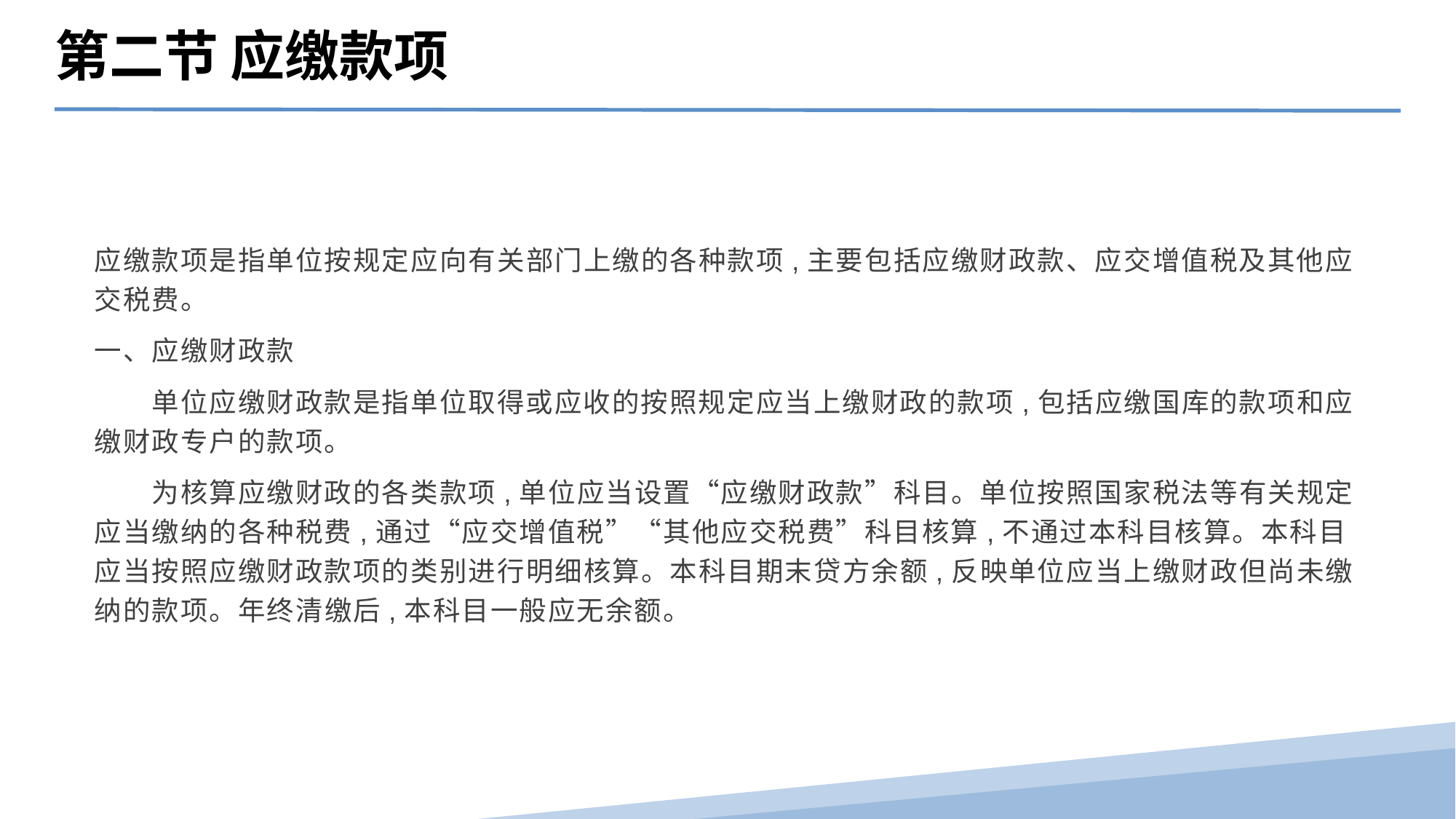

第二节 应缴款项
应缴款项是指单位按规定应向有关部门上缴的各种款项,主要包括应缴财政款、应交增值税及其他应交税费。
一、应缴财政款
　　单位应缴财政款是指单位取得或应收的按照规定应当上缴财政的款项,包括应缴国库的款项和应缴财政专户的款项。
　　为核算应缴财政的各类款项,单位应当设置“应缴财政款”科目。单位按照国家税法等有关规定应当缴纳的各种税费,通过“应交增值税”“其他应交税费”科目核算,不通过本科目核算。本科目应当按照应缴财政款项的类别进行明细核算。本科目期末贷方余额,反映单位应当上缴财政但尚未缴纳的款项。年终清缴后,本科目一般应无余额。